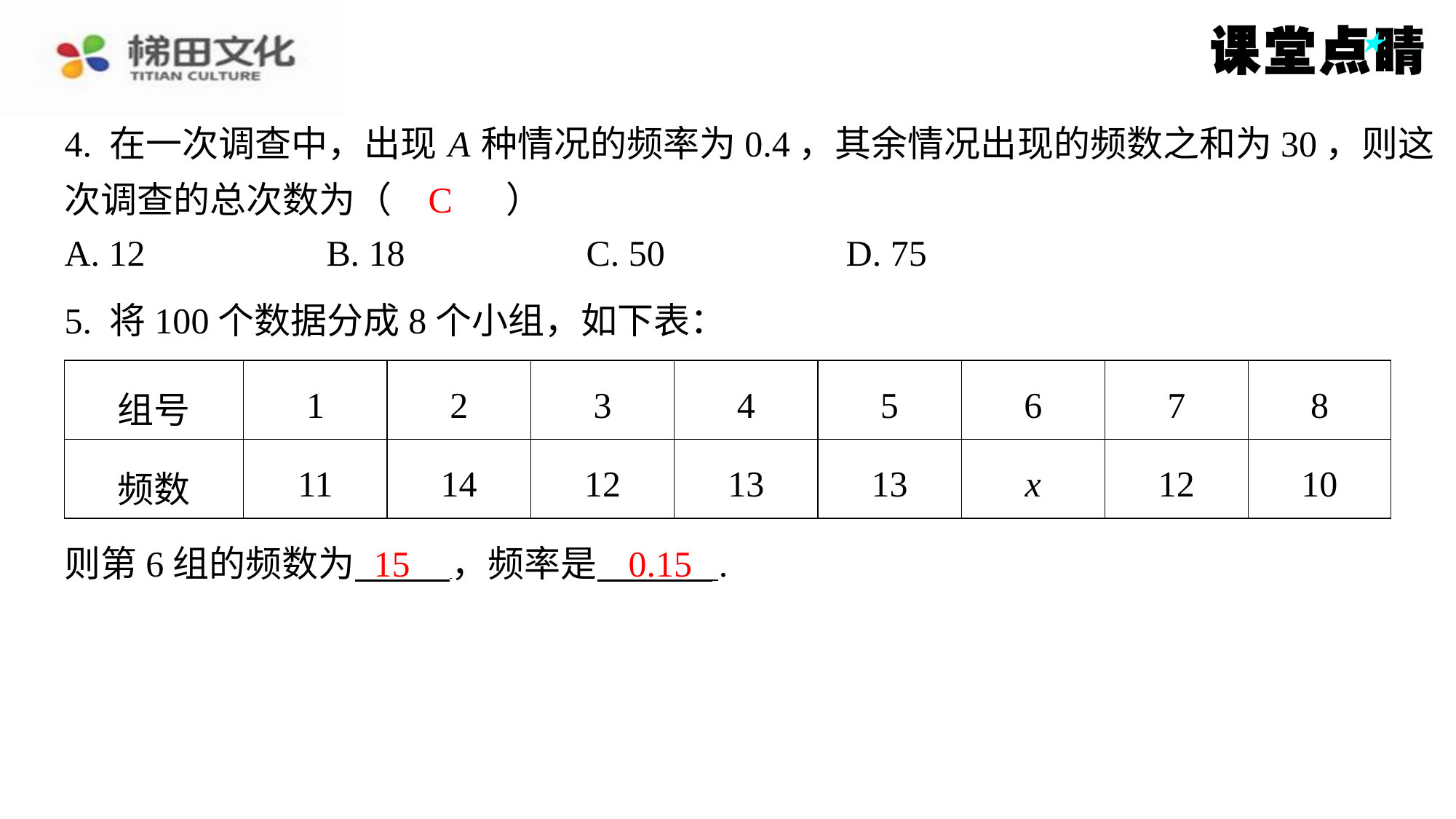

4. 在一次调查中，出现 A 种情况的频率为0.4，其余情况出现的频数之和为30，则这
次调查的总次数为（　C　）
C
| A. 12 | B. 18 | C. 50 | D. 75 |
| --- | --- | --- | --- |
5. 将100个数据分成8个小组，如下表：
| 组号 | 1 | 2 | 3 | 4 | 5 | 6 | 7 | 8 |
| --- | --- | --- | --- | --- | --- | --- | --- | --- |
| 频数 | 11 | 14 | 12 | 13 | 13 | x | 12 | 10 |
15
0.15
则第6组的频数为               ，频率是                  ⁠.